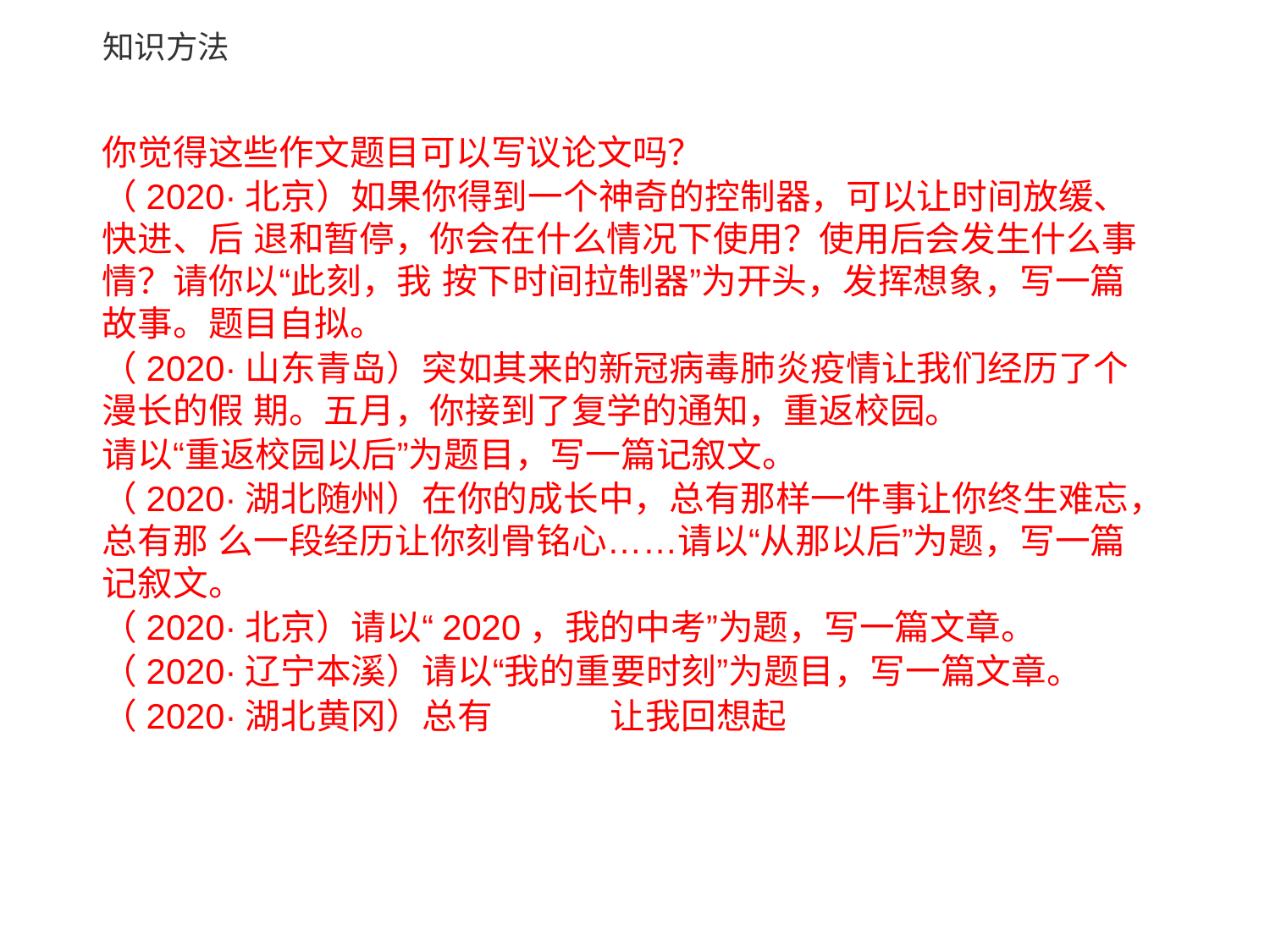

# 知识方法
你觉得这些作文题目可以写议论文吗？
（2020·北京）如果你得到一个神奇的控制器，可以让时间放缓、快进、后 退和暂停，你会在什么情况下使用？使用后会发生什么事情？请你以“此刻，我 按下时间拉制器”为开头，发挥想象，写一篇故事。题目自拟。
（2020·山东青岛）突如其来的新冠病毒肺炎疫情让我们经历了个漫长的假 期。五月，你接到了复学的通知，重返校园。
请以“重返校园以后”为题目，写一篇记叙文。
（2020·湖北随州）在你的成长中，总有那样一件事让你终生难忘，总有那 么一段经历让你刻骨铭心……请以“从那以后”为题，写一篇记叙文。
（2020·北京）请以“2020，我的中考”为题，写一篇文章。
（2020·辽宁本溪）请以“我的重要时刻”为题目，写一篇文章。
（2020·湖北黄冈）总有 	让我回想起